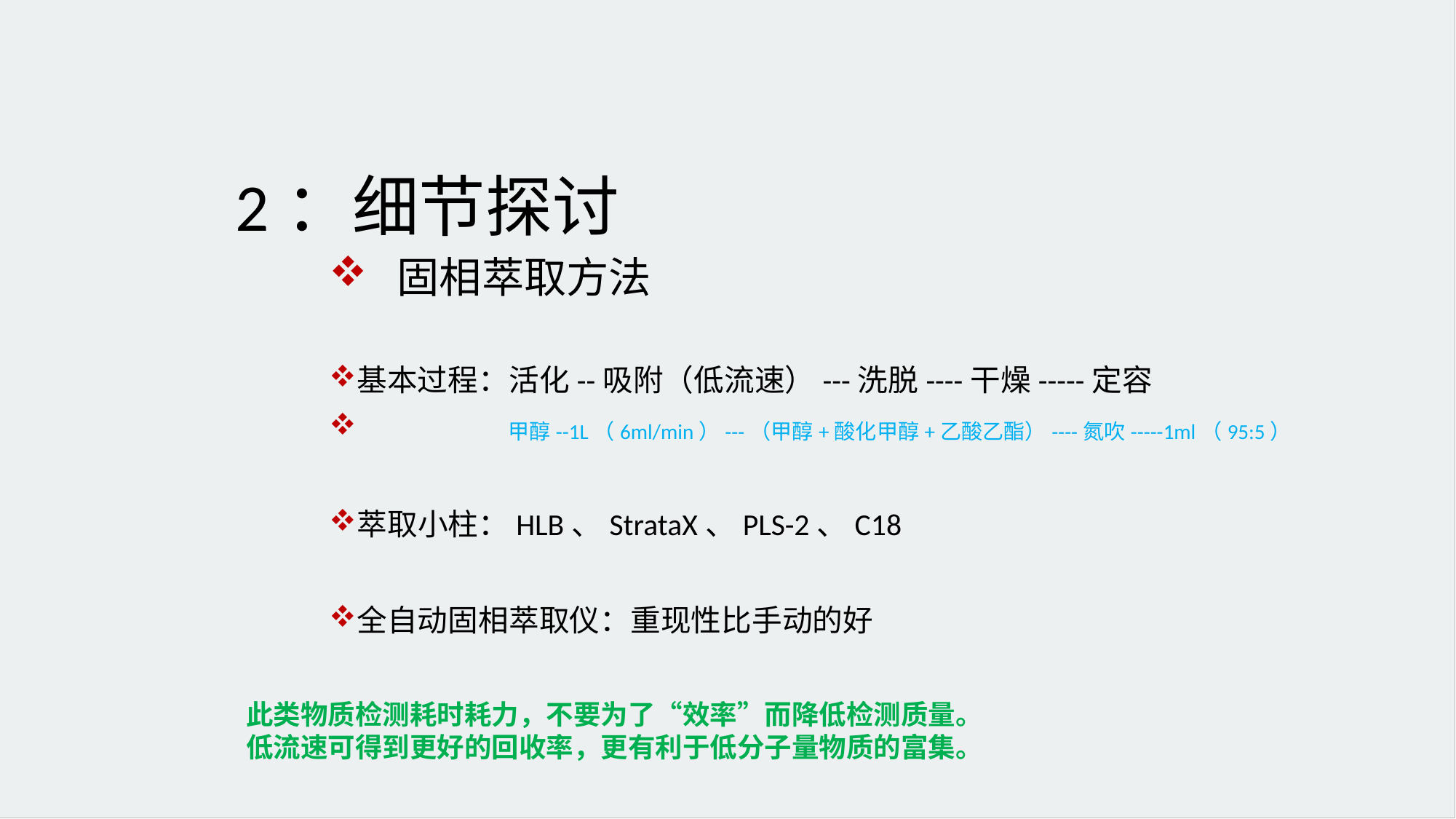

# 2：细节探讨
  固相萃取方法

基本过程：活化--吸附（低流速）---洗脱----干燥-----定容
                      甲醇--1L（6ml/min）---（甲醇+酸化甲醇+乙酸乙酯）----氮吹-----1ml（95:5）

萃取小柱：HLB、StrataX、PLS-2、C18

全自动固相萃取仪：重现性比手动的好
此类物质检测耗时耗力，不要为了“效率”而降低检测质量。
低流速可得到更好的回收率，更有利于低分子量物质的富集。